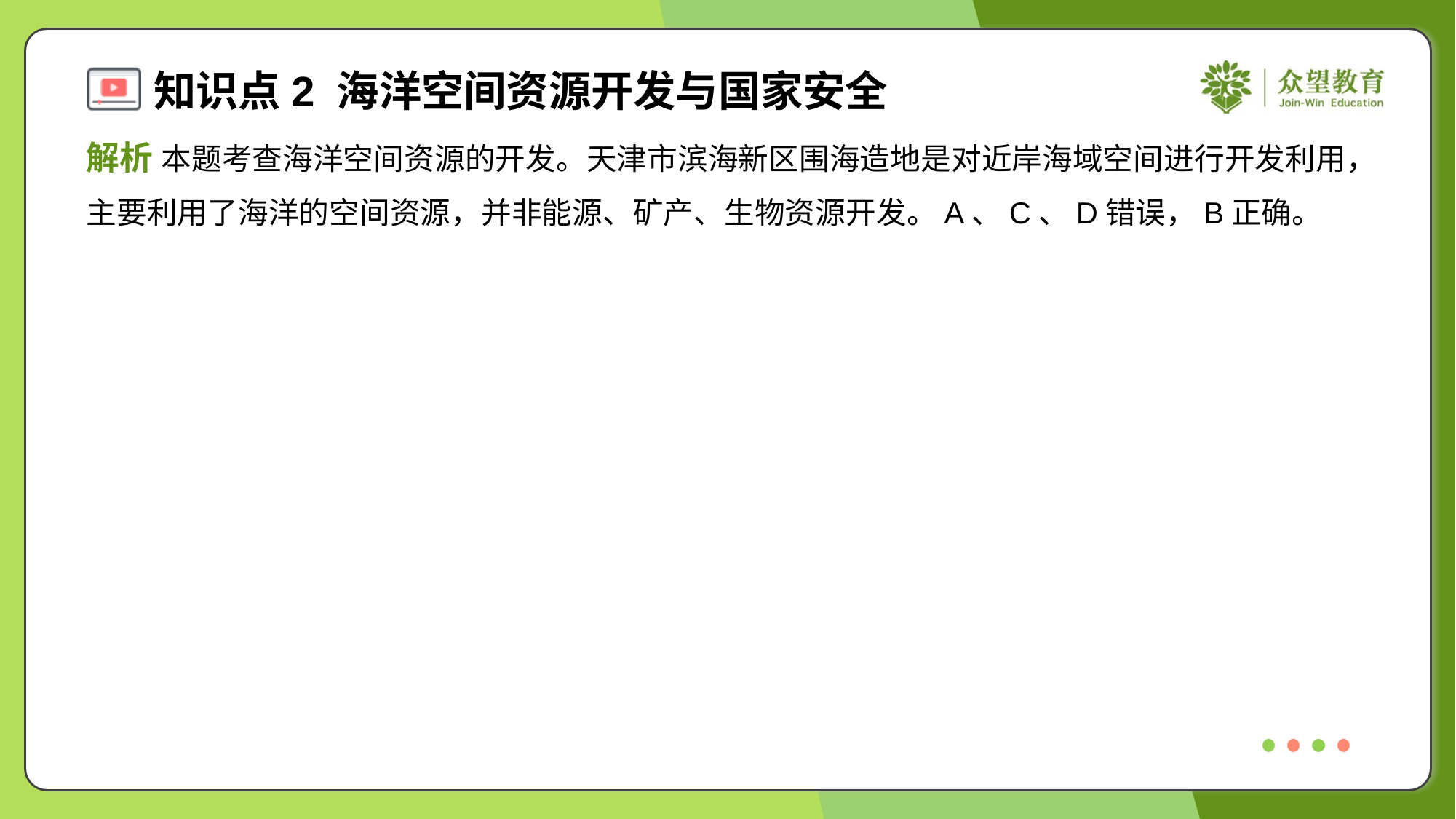

解析 本题考查海洋空间资源的开发。天津市滨海新区围海造地是对近岸海域空间进行开发利用，
主要利用了海洋的空间资源，并非能源、矿产、生物资源开发。A、C、D错误，B正确。